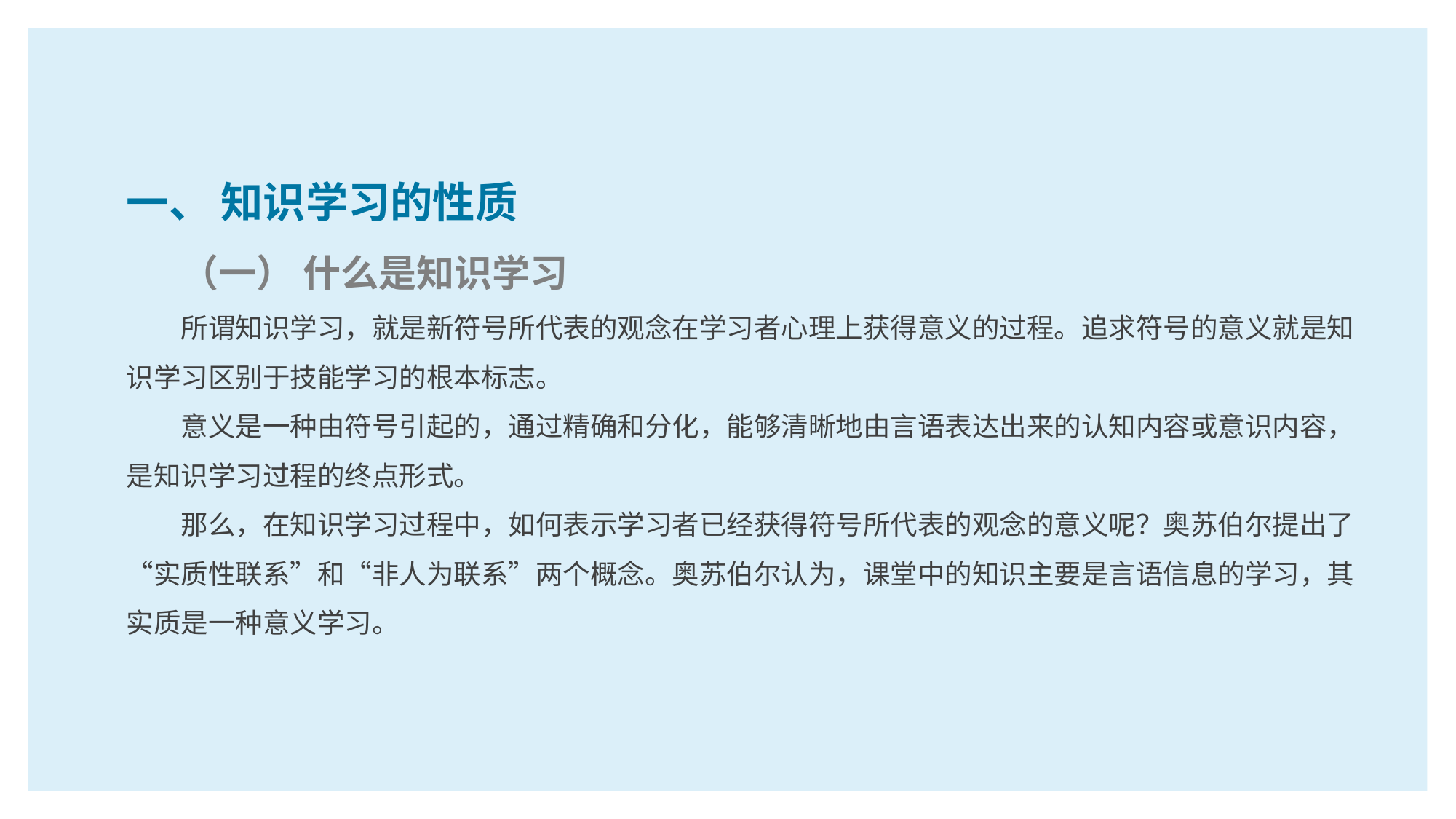

一、 知识学习的性质
（一） 什么是知识学习
所谓知识学习，就是新符号所代表的观念在学习者心理上获得意义的过程。追求符号的意义就是知识学习区别于技能学习的根本标志。
意义是一种由符号引起的，通过精确和分化，能够清晰地由言语表达出来的认知内容或意识内容，是知识学习过程的终点形式。
那么，在知识学习过程中，如何表示学习者已经获得符号所代表的观念的意义呢？奥苏伯尔提出了“实质性联系”和“非人为联系”两个概念。奥苏伯尔认为，课堂中的知识主要是言语信息的学习，其实质是一种意义学习。